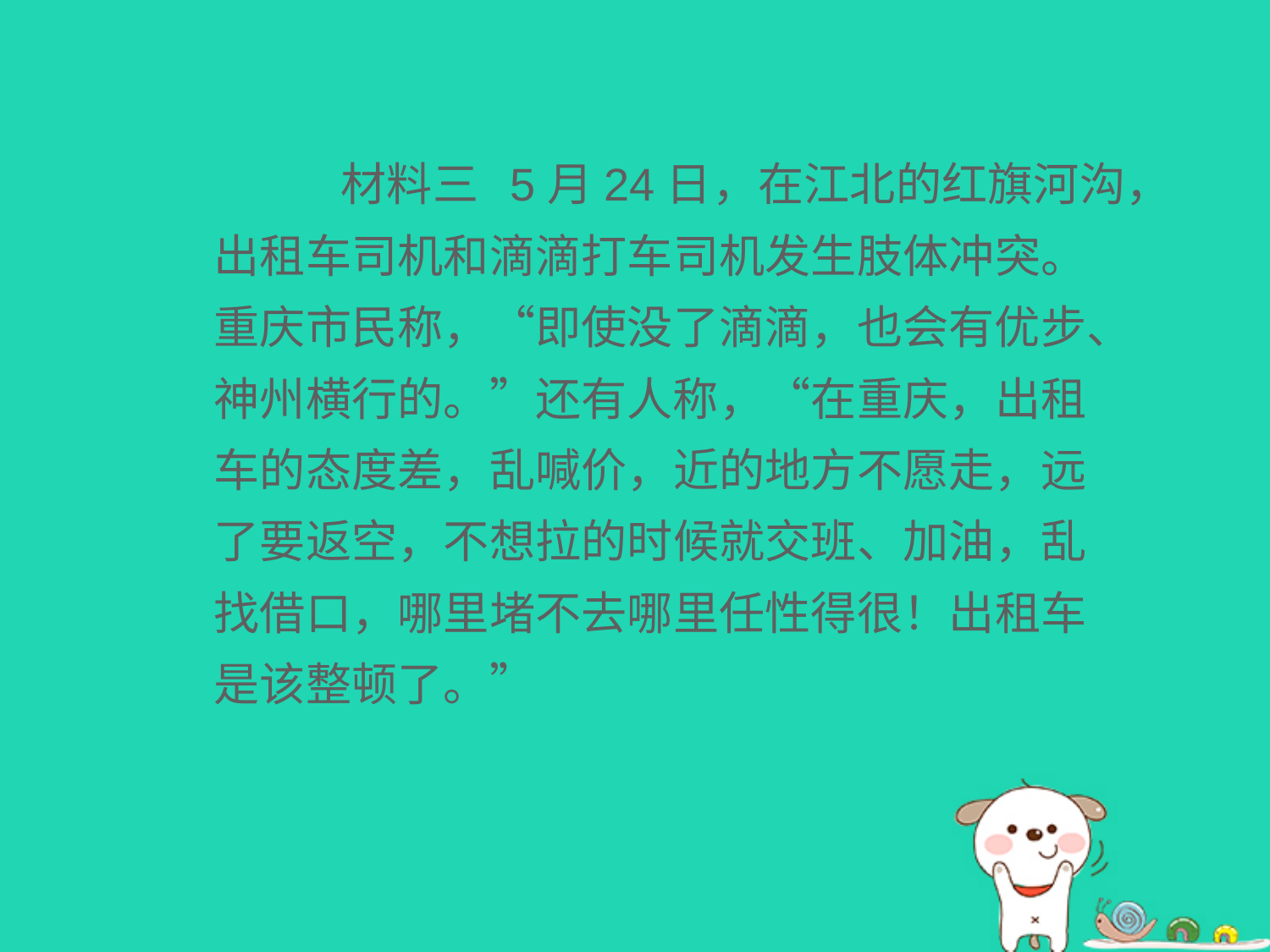

材料三  5月24日，在江北的红旗河沟，出租车司机和滴滴打车司机发生肢体冲突。重庆市民称，“即使没了滴滴，也会有优步、神州横行的。”还有人称，“在重庆，出租车的态度差，乱喊价，近的地方不愿走，远了要返空，不想拉的时候就交班、加油，乱找借口，哪里堵不去哪里任性得很！出租车是该整顿了。”